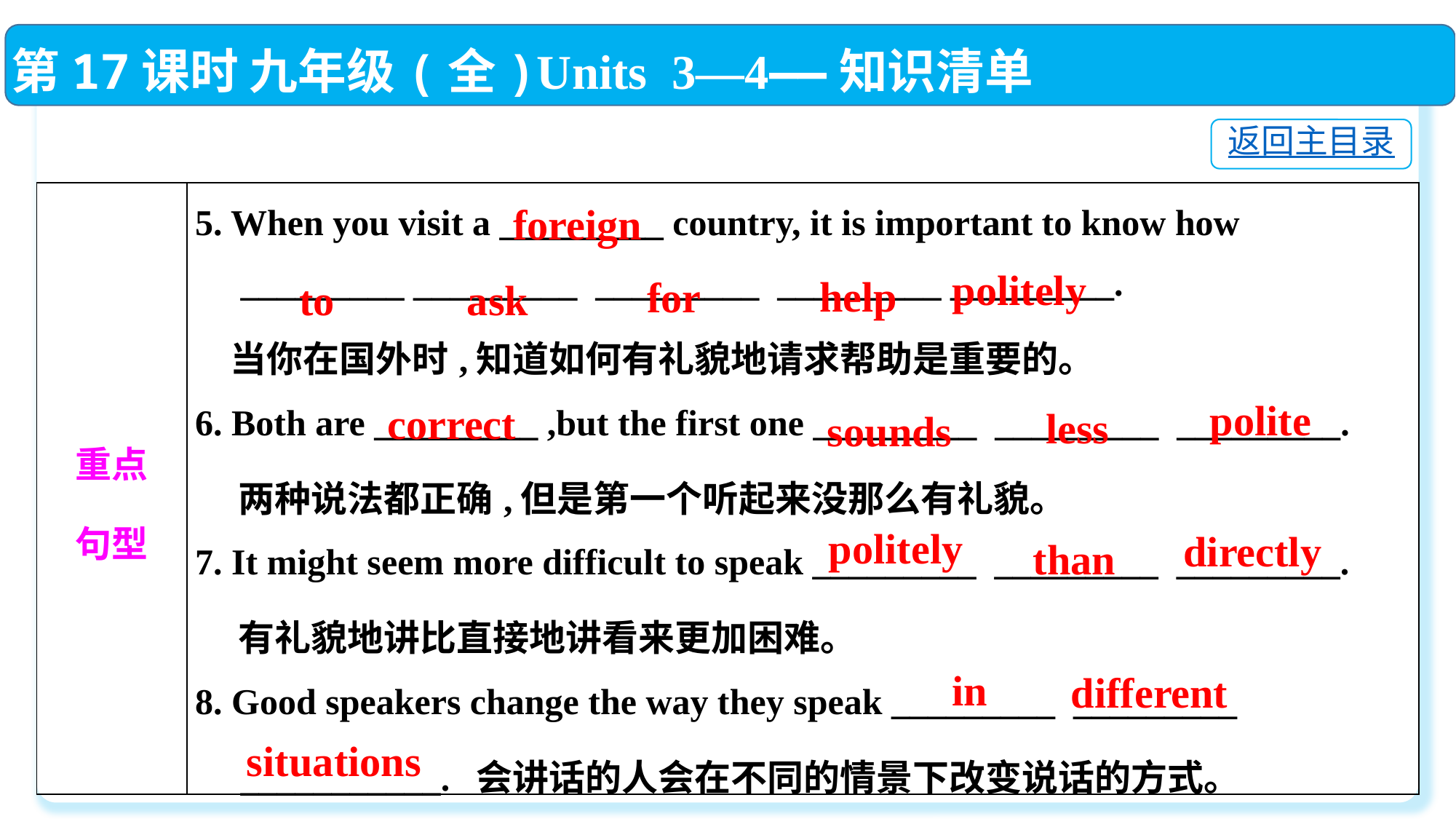

第17课时 九年级(全)Units  3—4——知识清单

返回主目录
| 重点 句型 | 5. When you visit a \_\_\_\_\_\_\_\_\_ country, it is important to know how \_\_\_\_\_\_\_\_\_ \_\_\_\_\_\_\_\_\_ \_\_\_\_\_\_\_\_\_ \_\_\_\_\_\_\_\_\_ \_\_\_\_\_\_\_\_\_. 当你在国外时,知道如何有礼貌地请求帮助是重要的。 6. Both are \_\_\_\_\_\_\_\_\_ ,but the first one \_\_\_\_\_\_\_\_\_ \_\_\_\_\_\_\_\_\_ \_\_\_\_\_\_\_\_\_. 两种说法都正确,但是第一个听起来没那么有礼貌。 7. It might seem more difficult to speak \_\_\_\_\_\_\_\_\_ \_\_\_\_\_\_\_\_\_ \_\_\_\_\_\_\_\_\_. 有礼貌地讲比直接地讲看来更加困难。 8. Good speakers change the way they speak \_\_\_\_\_\_\_\_\_ \_\_\_\_\_\_\_\_\_ \_\_\_\_\_\_\_\_\_\_\_. 会讲话的人会在不同的情景下改变说话的方式。 |
| --- | --- |
foreign
politely
help
for
to
ask
polite
correct
less
sounds
politely
directly
than
in
different
situations